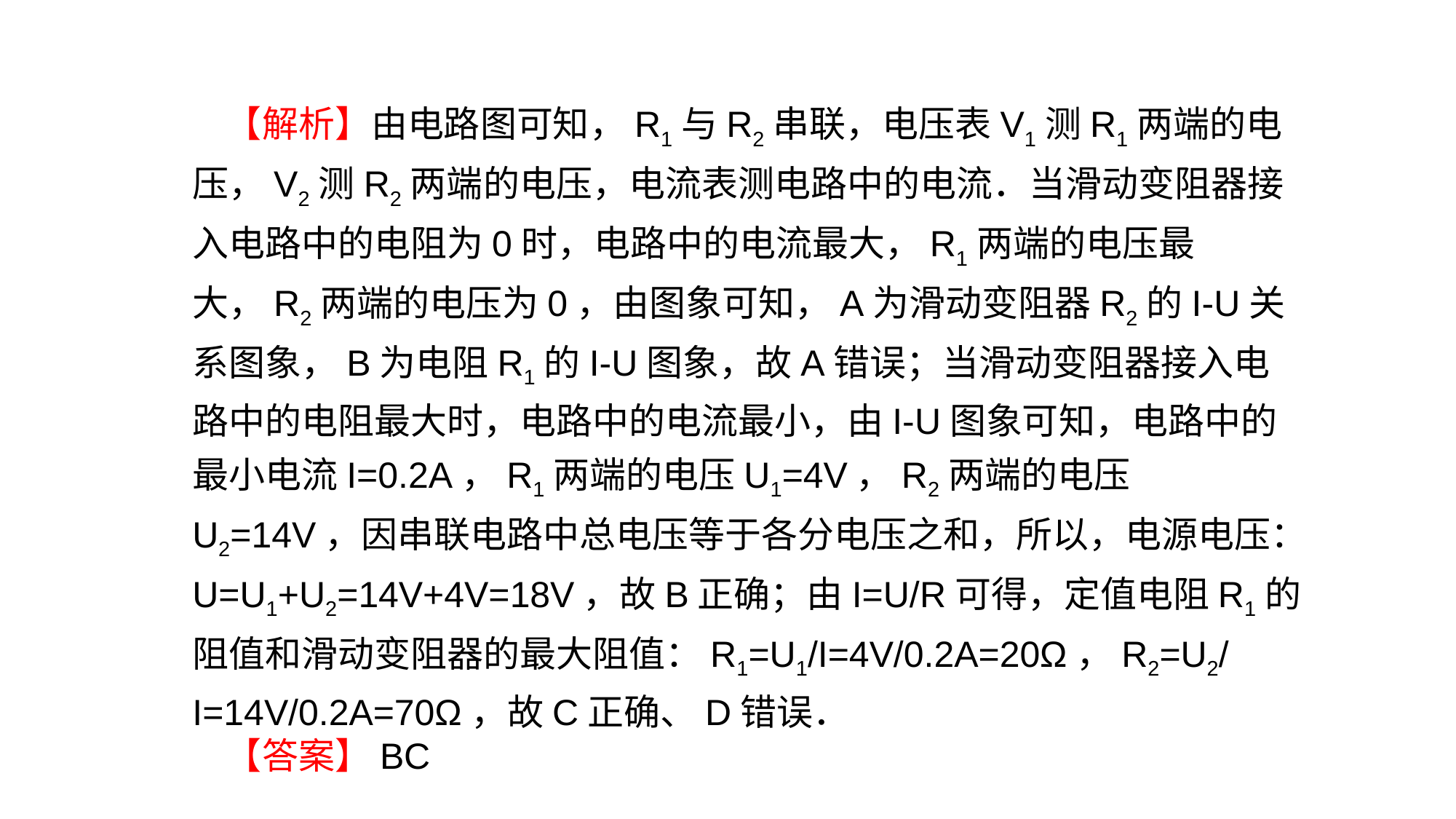

【解析】由电路图可知，R1与R2串联，电压表V1测R1两端的电压，V2测R2两端的电压，电流表测电路中的电流．当滑动变阻器接入电路中的电阻为0时，电路中的电流最大，R1两端的电压最大，R2两端的电压为0，由图象可知，A为滑动变阻器R2的I-U关系图象，B为电阻R1的I-U图象，故A错误；当滑动变阻器接入电路中的电阻最大时，电路中的电流最小，由I-U图象可知，电路中的最小电流I=0.2A，R1两端的电压U1=4V，R2两端的电压U2=14V，因串联电路中总电压等于各分电压之和，所以，电源电压：U=U1+U2=14V+4V=18V，故B正确；由I=U/R可得，定值电阻R1的阻值和滑动变阻器的最大阻值：R1=U1/I=4V/0.2A=20Ω，R2=U2/I=14V/0.2A=70Ω，故C正确、D错误．
   【答案】BC